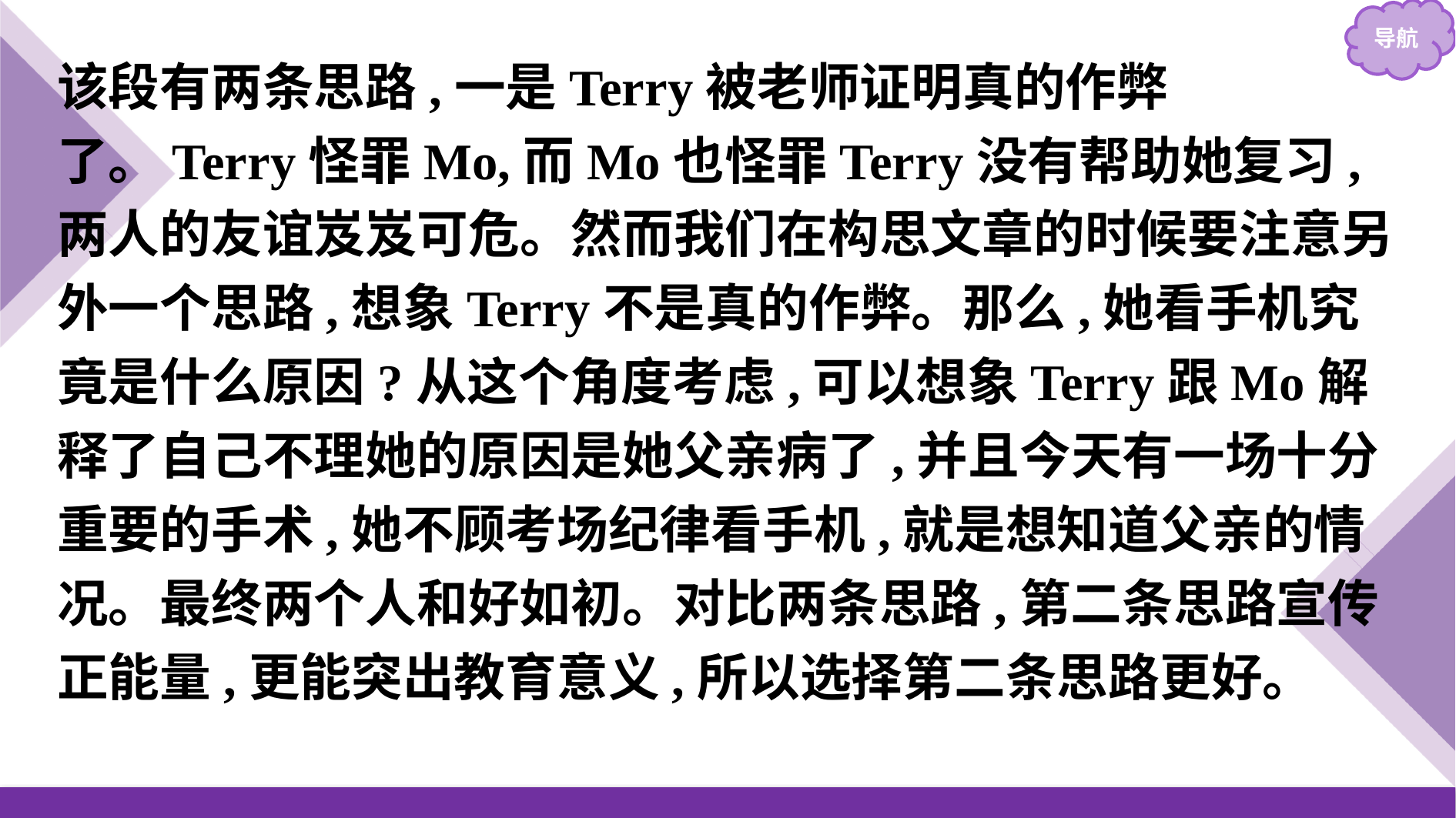

该段有两条思路,一是Terry被老师证明真的作弊了。Terry怪罪Mo,而Mo也怪罪Terry没有帮助她复习,两人的友谊岌岌可危。然而我们在构思文章的时候要注意另外一个思路,想象Terry不是真的作弊。那么,她看手机究竟是什么原因?从这个角度考虑,可以想象Terry跟Mo解释了自己不理她的原因是她父亲病了,并且今天有一场十分重要的手术,她不顾考场纪律看手机,就是想知道父亲的情况。最终两个人和好如初。对比两条思路,第二条思路宣传正能量,更能突出教育意义,所以选择第二条思路更好。